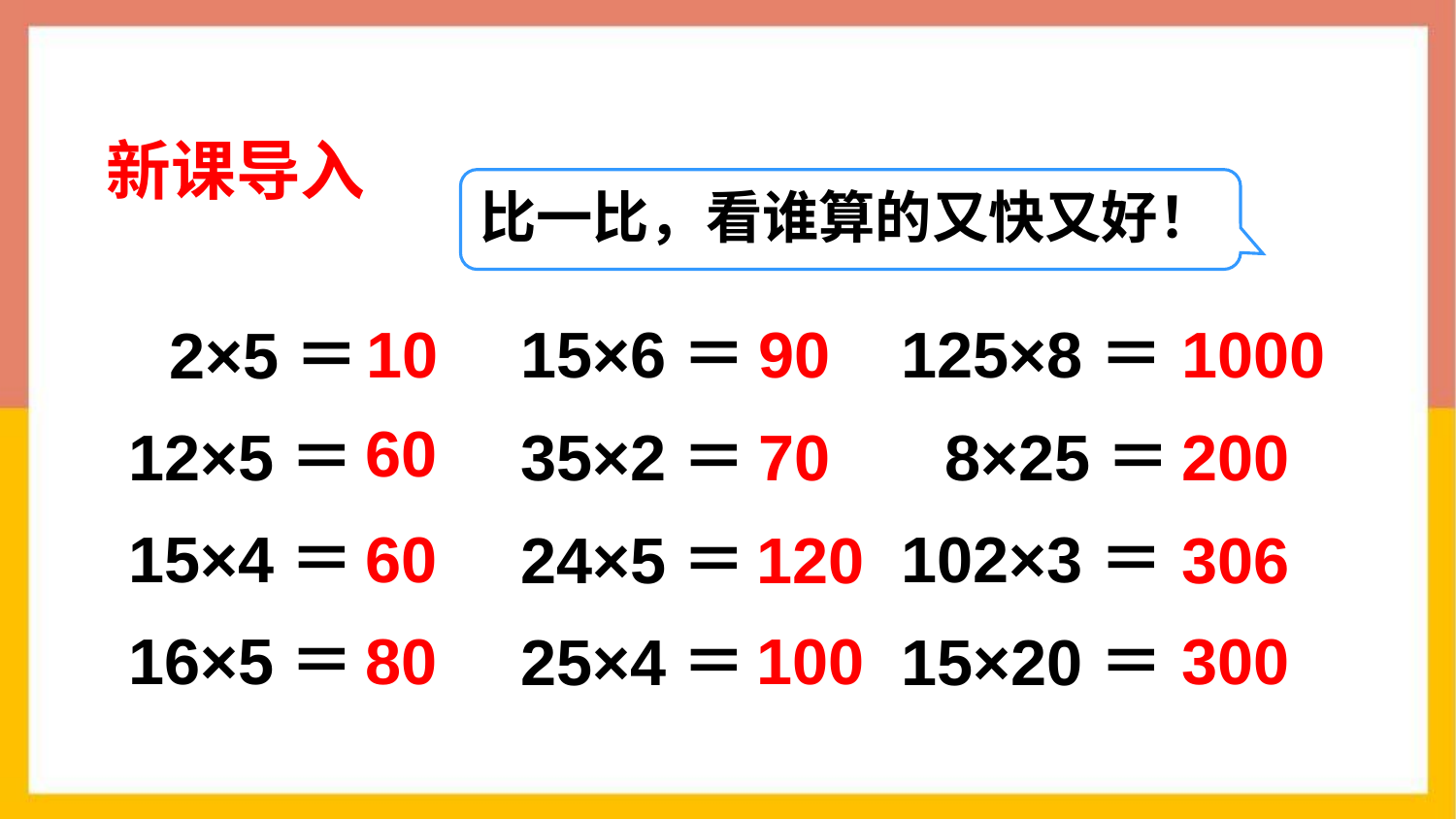

新课导入
比一比，看谁算的又快又好！
10
15×6＝
35×2＝
24×5＝
25×4＝
90
125×8＝
8×25＝
102×3＝
15×20＝
1000
2×5＝
12×5＝
15×4＝
16×5＝
60
70
200
60
120
306
80
100
300